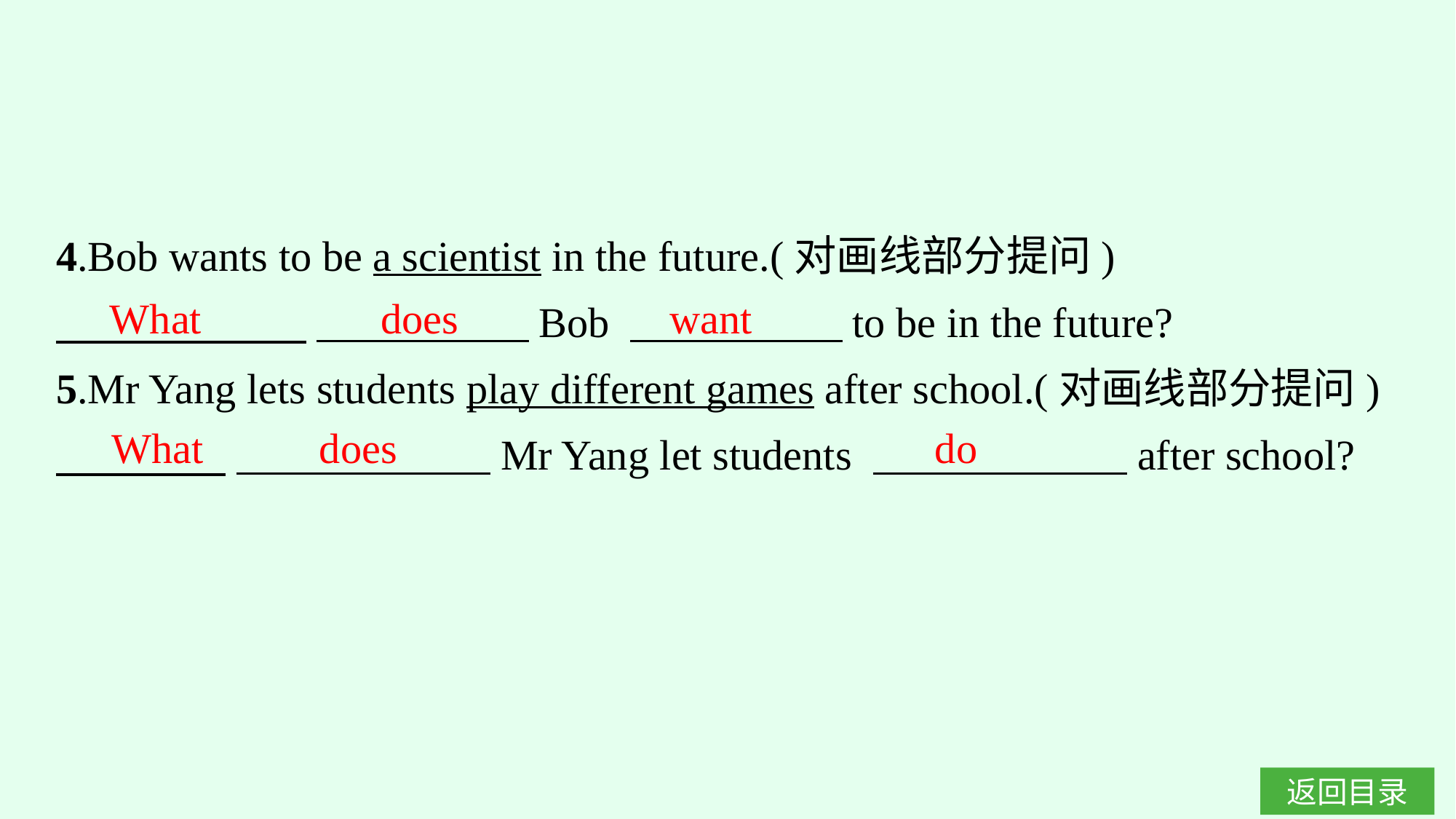

4.Bob wants to be a scientist in the future.(对画线部分提问)
　　             　 　　　　　Bob 　　　　　to be in the future?
5.Mr Yang lets students play different games after school.(对画线部分提问)
　　　　 　　　　　　Mr Yang let students 　　　　　　after school?
What                 does                    want
What           does                                                   do